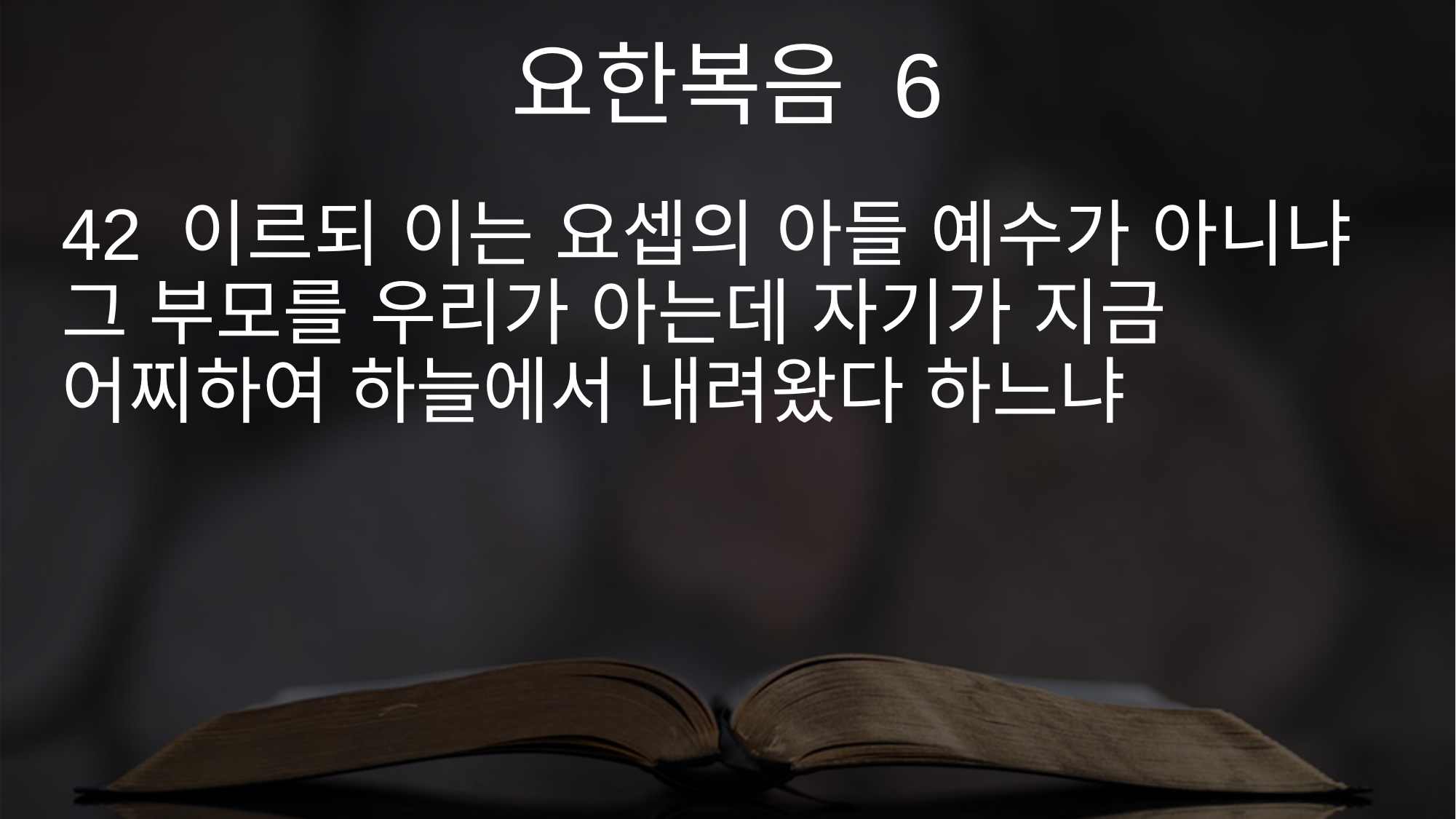

요한복음 6
42 이르되 이는 요셉의 아들 예수가 아니냐 그 부모를 우리가 아는데 자기가 지금 어찌하여 하늘에서 내려왔다 하느냐